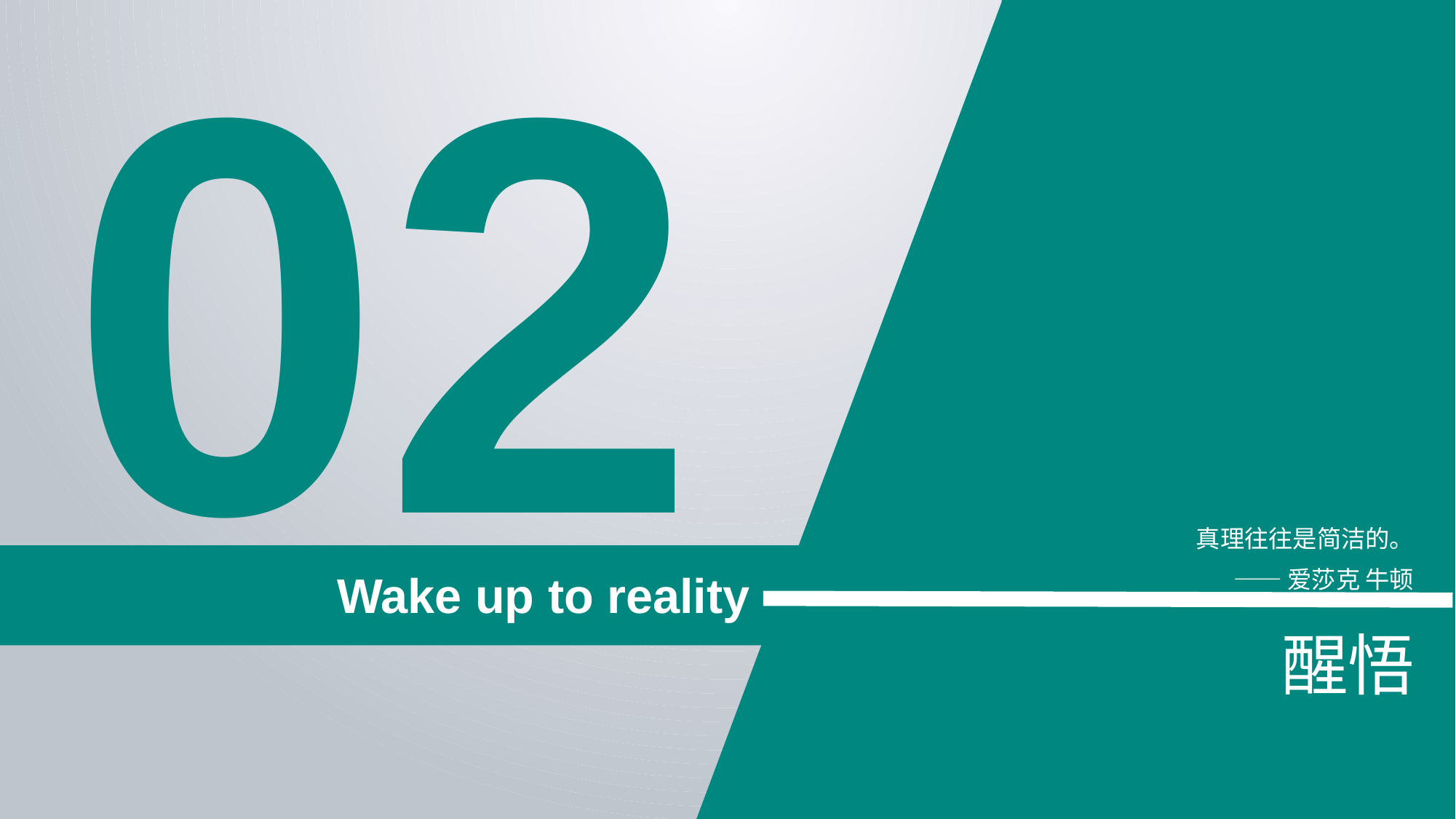

02
真理往往是简洁的。
——爱莎克 牛顿
Wake up to reality
醒悟